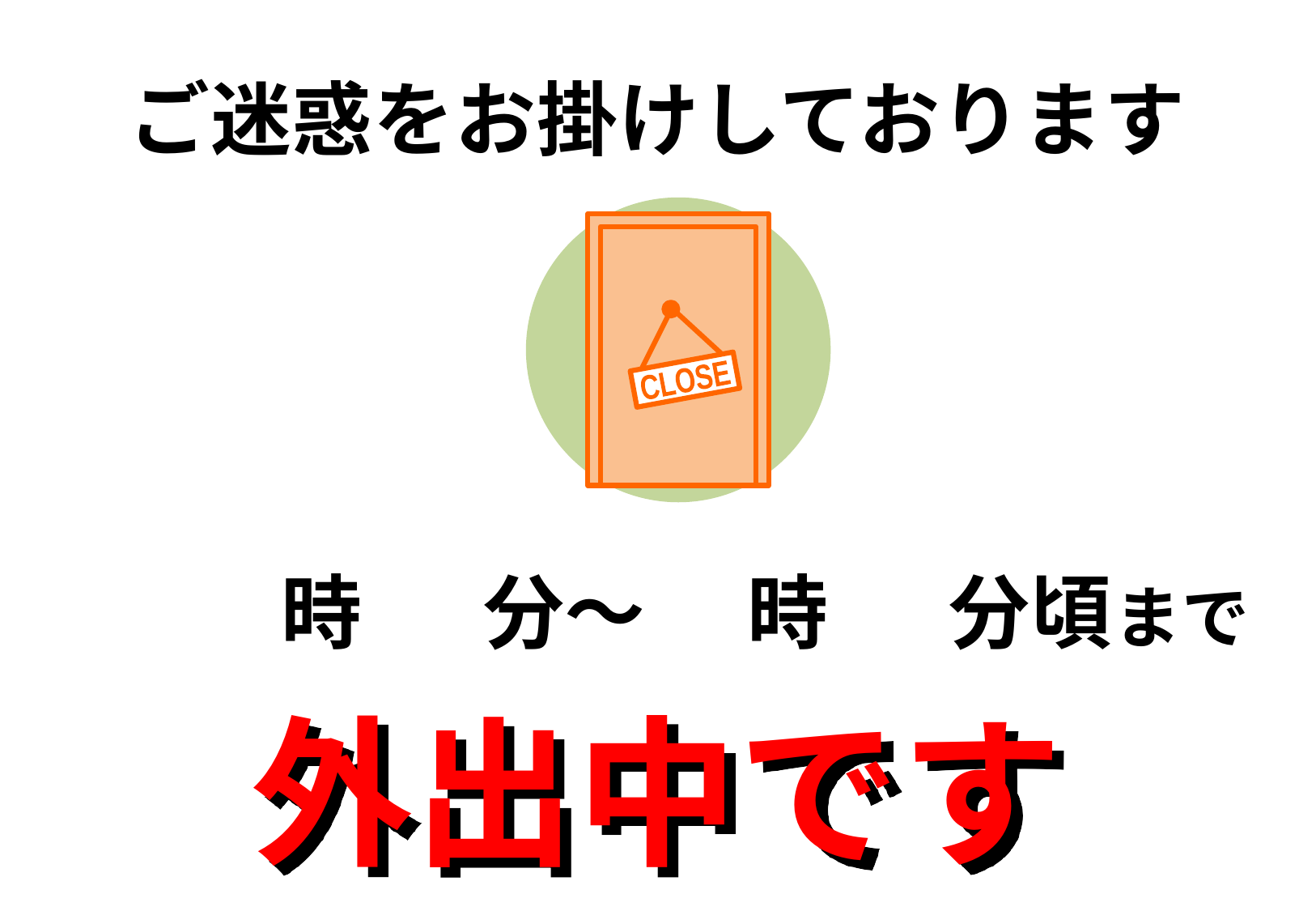

ご迷惑をお掛けしております

CLOSE
 時　  分～　 時　  分頃まで
外出中です